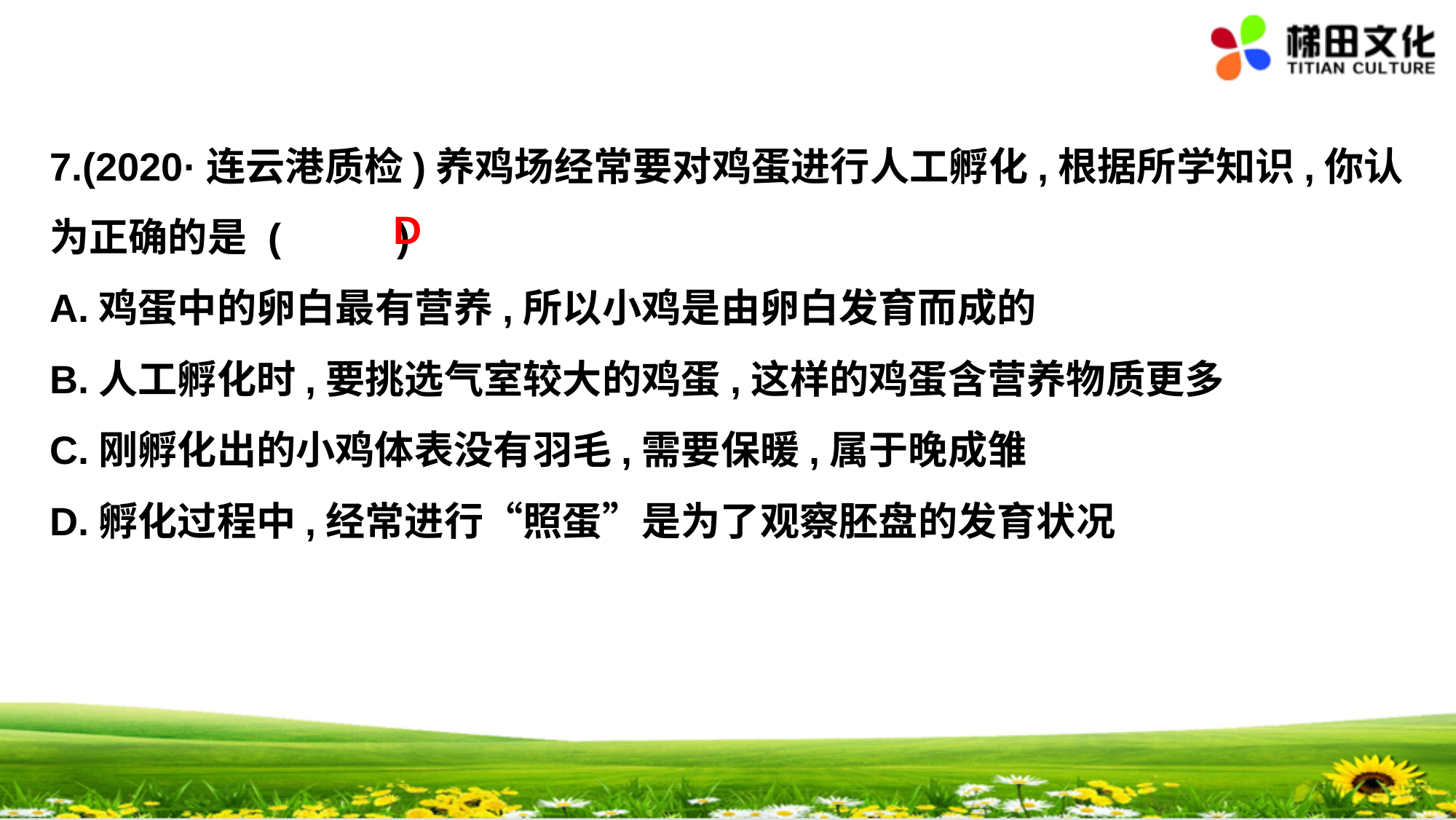

7.(2020·连云港质检)养鸡场经常要对鸡蛋进行人工孵化,根据所学知识,你认
为正确的是	(　  　)
A.鸡蛋中的卵白最有营养,所以小鸡是由卵白发育而成的
B.人工孵化时,要挑选气室较大的鸡蛋,这样的鸡蛋含营养物质更多
C.刚孵化出的小鸡体表没有羽毛,需要保暖,属于晚成雏
D.孵化过程中,经常进行“照蛋”是为了观察胚盘的发育状况
D